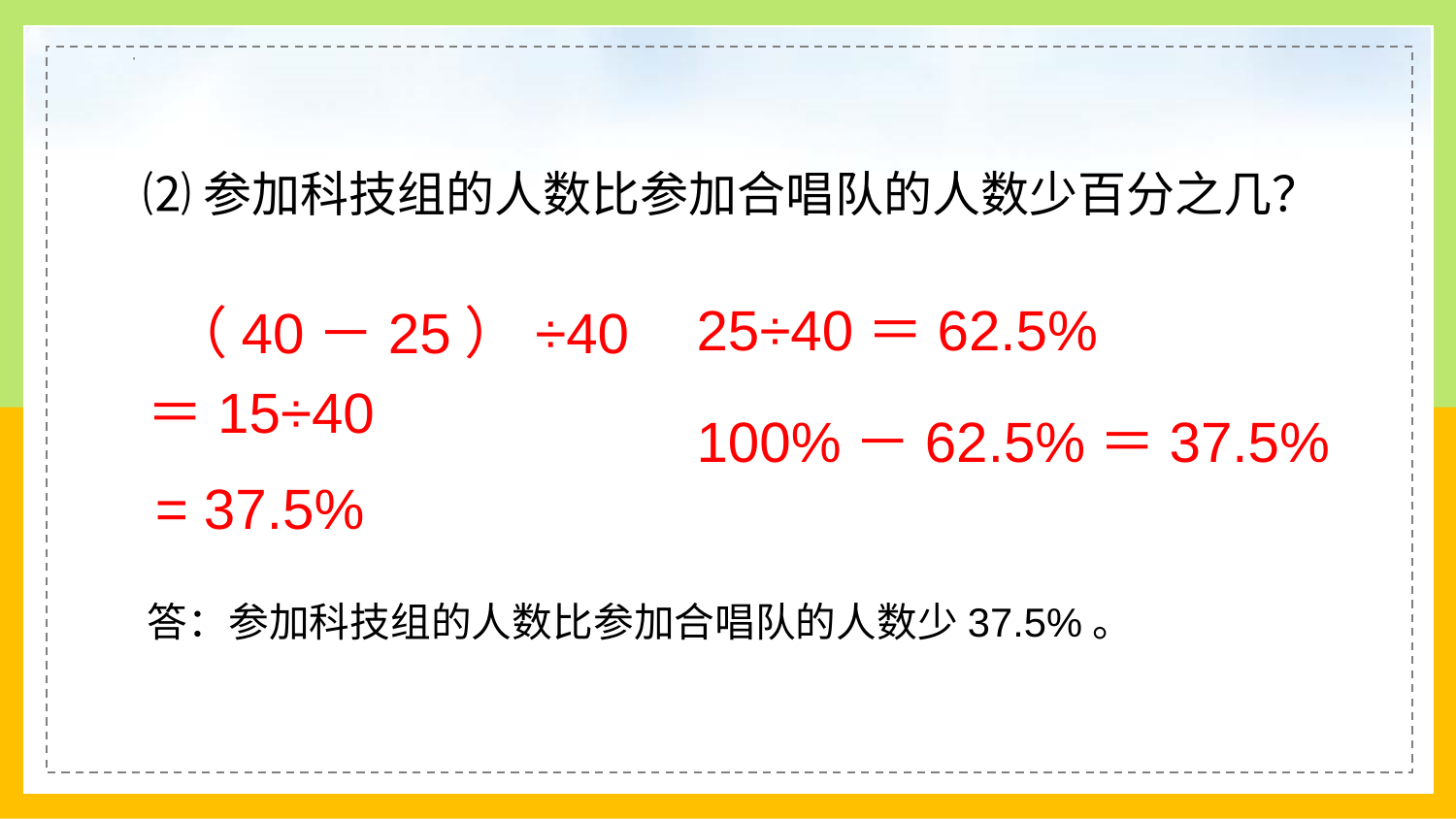

⑵参加科技组的人数比参加合唱队的人数少百分之几？
25÷40＝62.5%
（40－25）÷40
＝15÷40
100%－62.5%＝37.5%
= 37.5%
答：参加科技组的人数比参加合唱队的人数少37.5%。